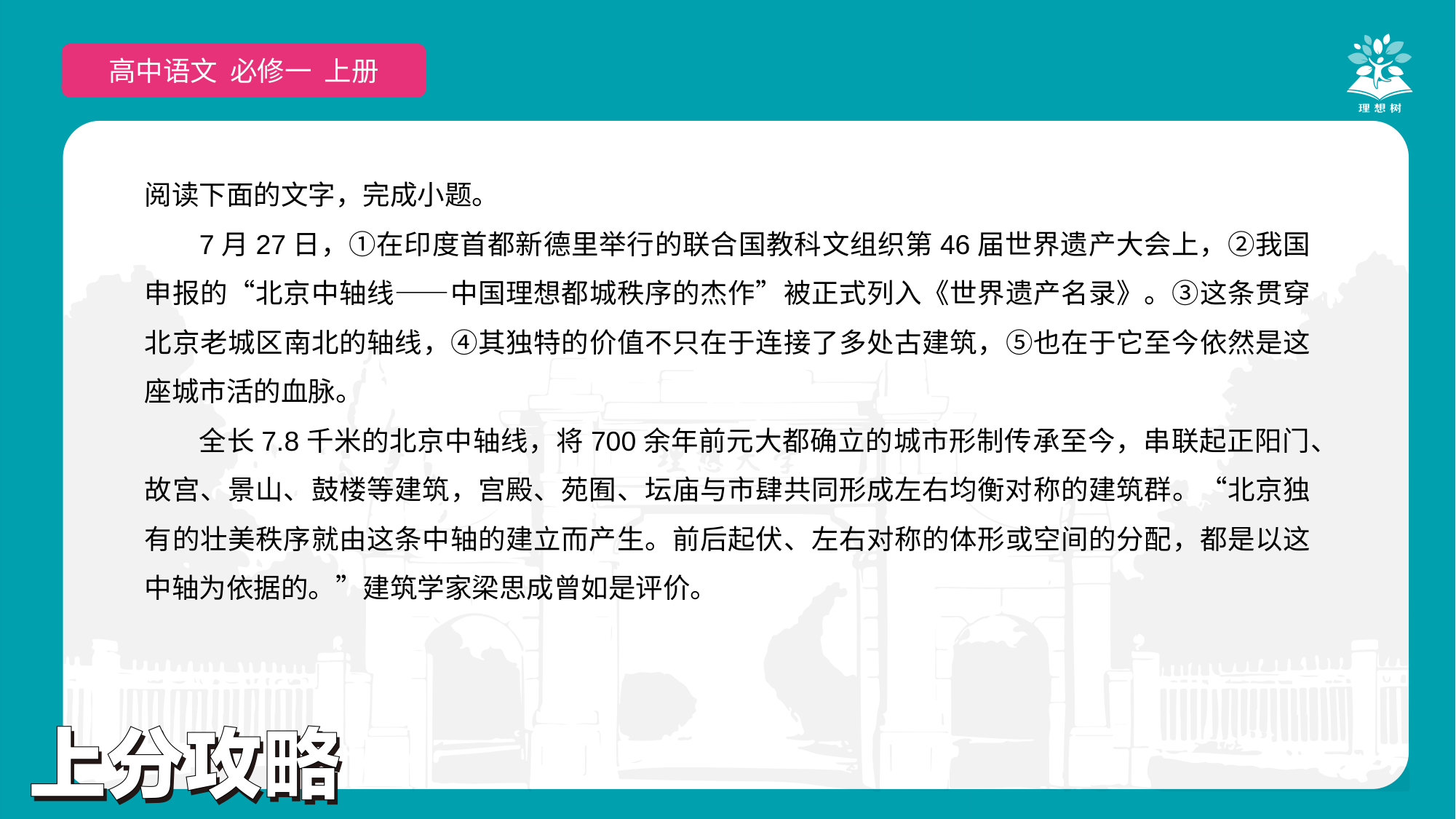

高中语文  选择性必修上
高中语文  必修一  上册
阅读下面的文字，完成小题。
7月27日，①在印度首都新德里举行的联合国教科文组织第46届世界遗产大会上，②我国申报的“北京中轴线——中国理想都城秩序的杰作”被正式列入《世界遗产名录》。③这条贯穿北京老城区南北的轴线，④其独特的价值不只在于连接了多处古建筑，⑤也在于它至今依然是这座城市活的血脉。
全长7.8千米的北京中轴线，将700余年前元大都确立的城市形制传承至今，串联起正阳门、故宫、景山、鼓楼等建筑，宫殿、苑囿、坛庙与市肆共同形成左右均衡对称的建筑群。“北京独有的壮美秩序就由这条中轴的建立而产生。前后起伏、左右对称的体形或空间的分配，都是以这中轴为依据的。”建筑学家梁思成曾如是评价。